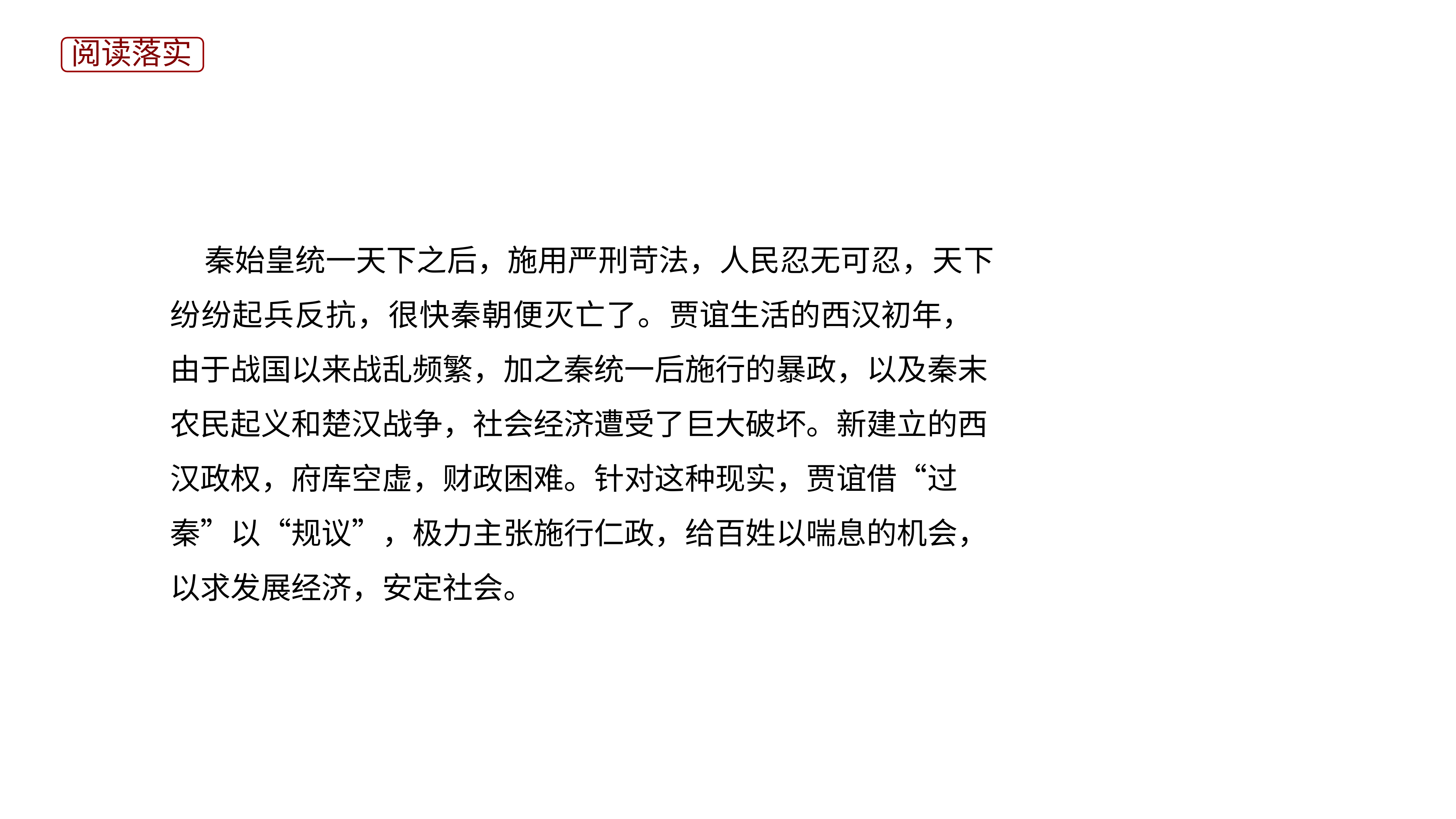

阅读落实

    秦始皇统一天下之后，施用严刑苛法，人民忍无可忍，天下纷纷起兵反抗，很快秦朝便灭亡了。贾谊生活的西汉初年，由于战国以来战乱频繁，加之秦统一后施行的暴政，以及秦末农民起义和楚汉战争，社会经济遭受了巨大破坏。新建立的西汉政权，府库空虚，财政困难。针对这种现实，贾谊借“过秦”以“规议”，极力主张施行仁政，给百姓以喘息的机会，以求发展经济，安定社会。